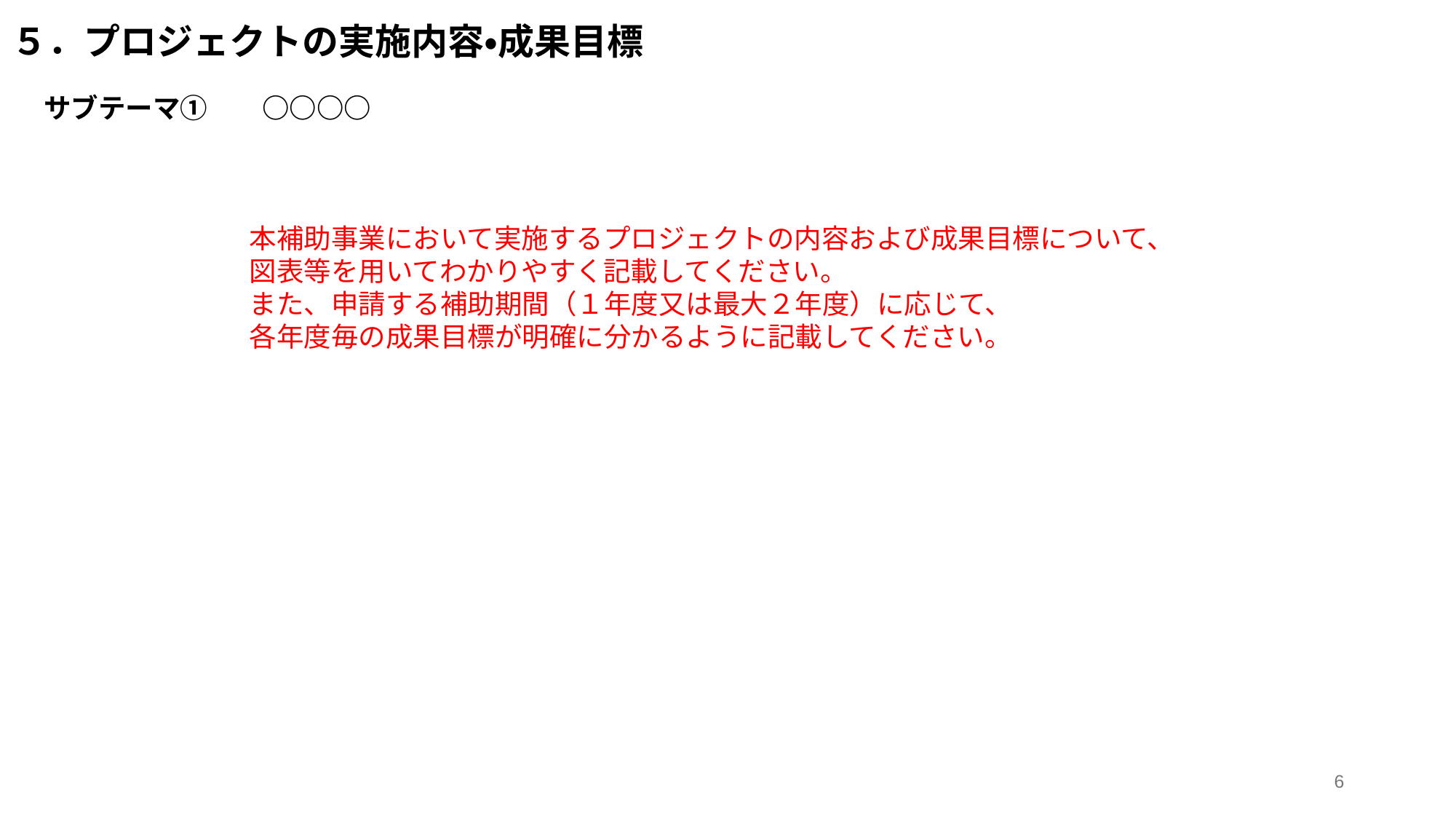

# ５．プロジェクトの実施内容・成果目標
サブテーマ①　　○○○○
本補助事業において実施するプロジェクトの内容および成果目標について、
図表等を用いてわかりやすく記載してください。
また、申請する補助期間（１年度又は最大２年度）に応じて、
各年度毎の成果目標が明確に分かるように記載してください。
6